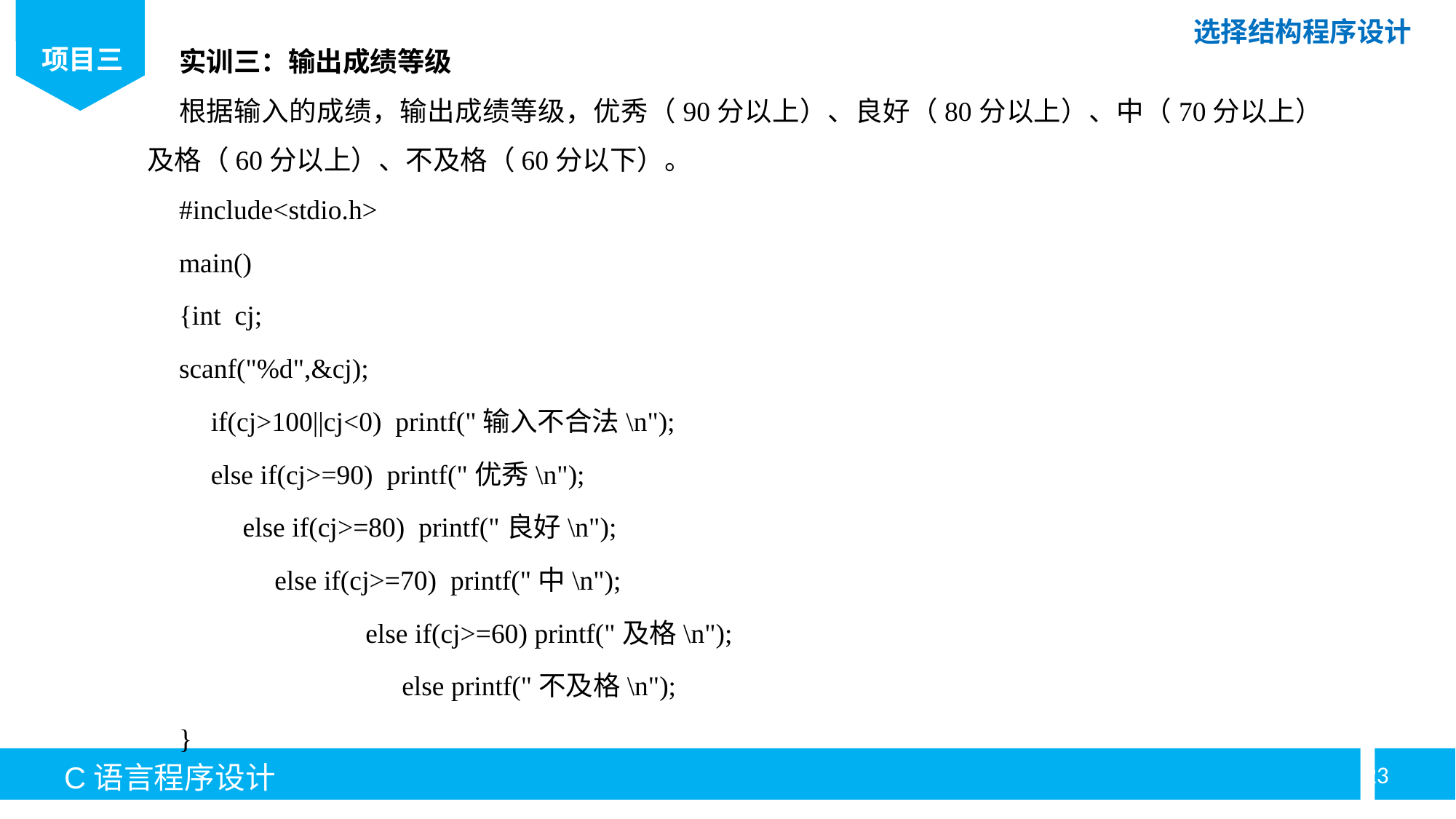

实训三：输出成绩等级
根据输入的成绩，输出成绩等级，优秀（90分以上）、良好（80分以上）、中（70分以上）及格（60分以上）、不及格（60分以下）。
#include<stdio.h>
main()
{int  cj;
scanf("%d",&cj);
if(cj>100||cj<0)  printf("输入不合法\n");
else if(cj>=90)  printf("优秀\n");
else if(cj>=80)  printf("良好\n");
else if(cj>=70)  printf("中\n");
                	else if(cj>=60) printf("及格\n");
else printf("不及格\n");
}